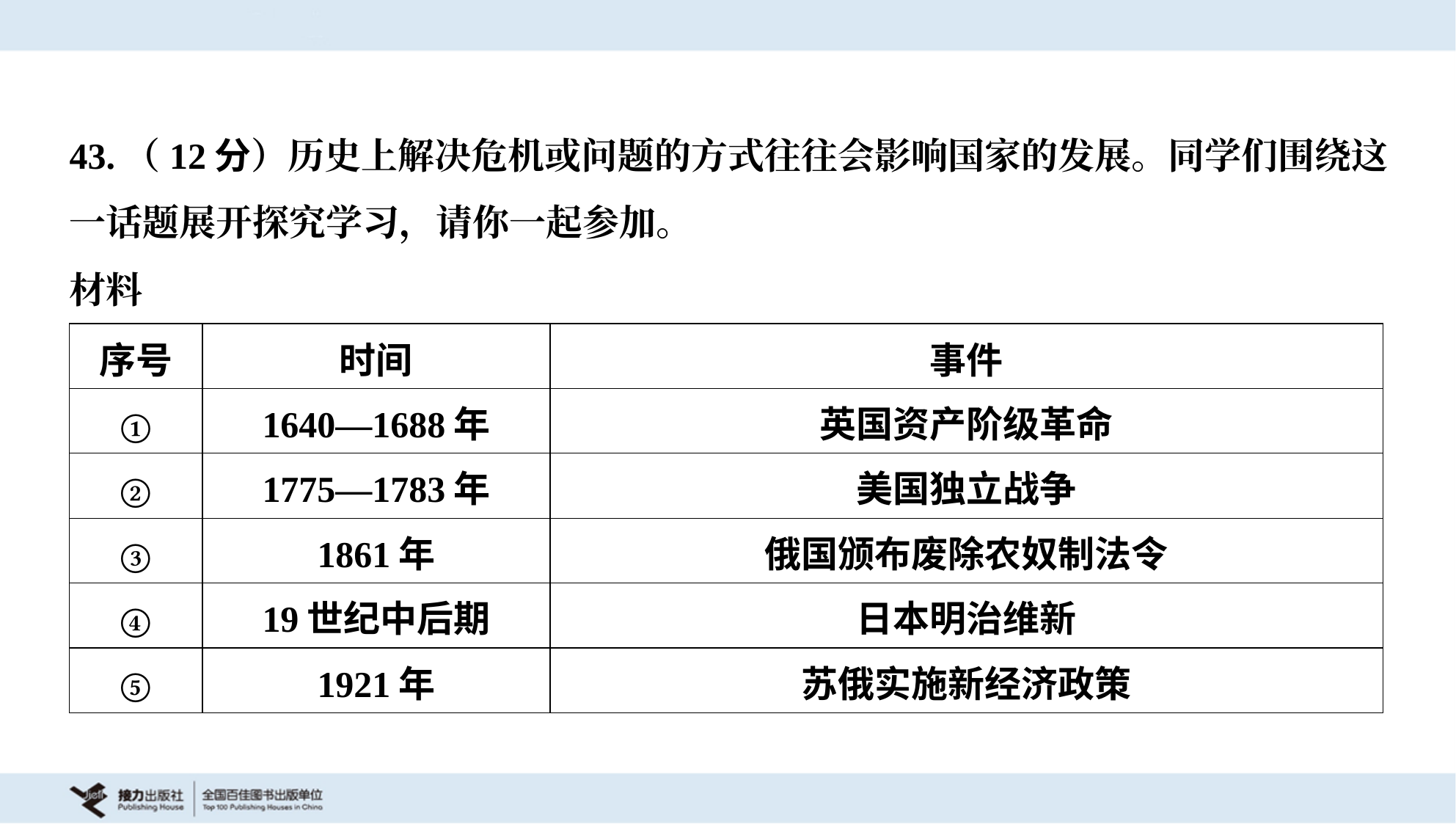

43.（12分）历史上解决危机或问题的方式往往会影响国家的发展。同学们围绕这
一话题展开探究学习，请你一起参加。
材料
| 序号 | 时间 | 事件 |
| --- | --- | --- |
| ① | 1640—1688年 | 英国资产阶级革命 |
| ② | 1775—1783年 | 美国独立战争 |
| ③ | 1861年 | 俄国颁布废除农奴制法令 |
| ④ | 19世纪中后期 | 日本明治维新 |
| ⑤ | 1921年 | 苏俄实施新经济政策 |